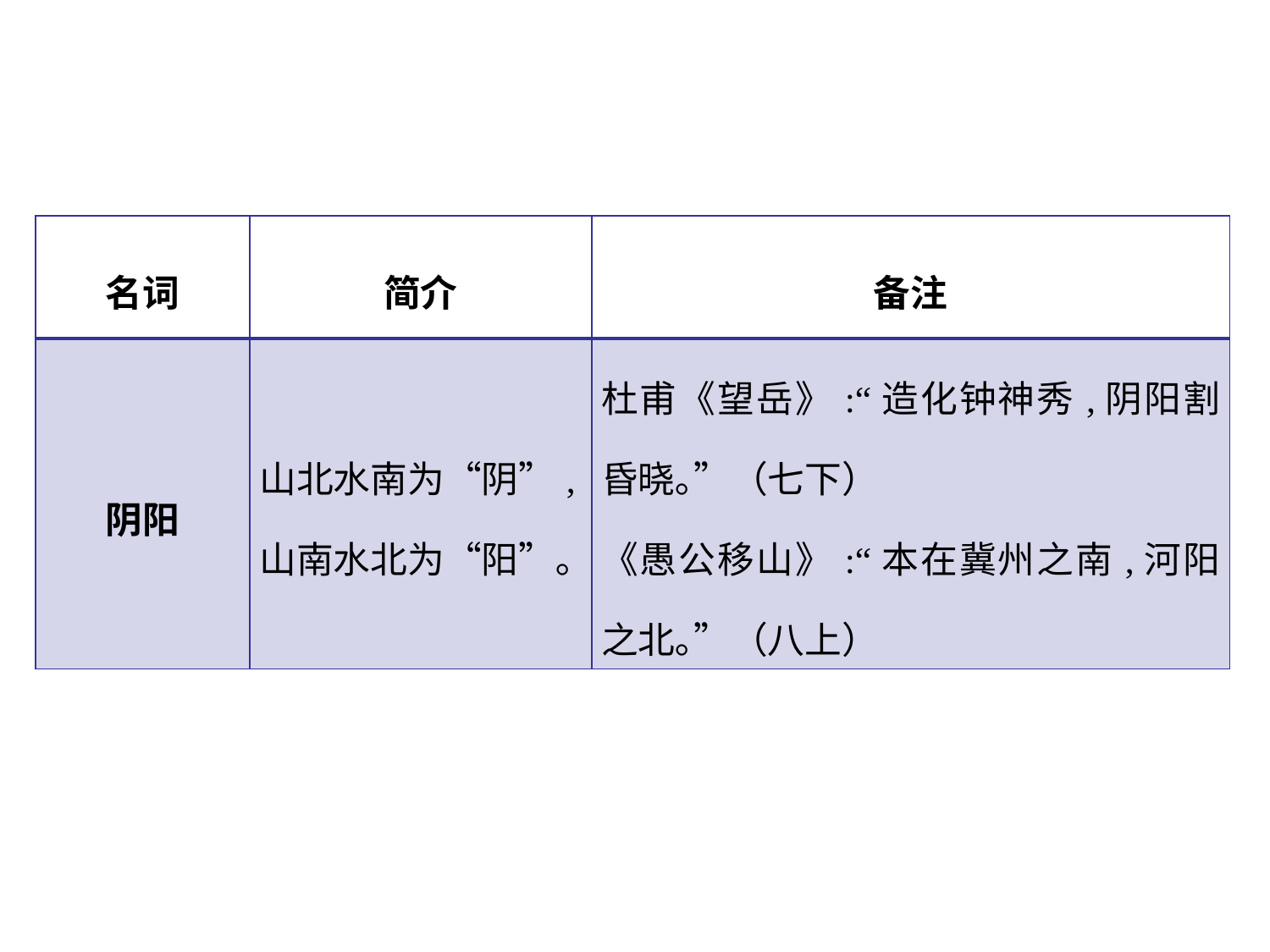

| 名词 | 简介 | 备注 |
| --- | --- | --- |
| 阴阳 | 山北水南为“阴”,山南水北为“阳”｡ | 杜甫《望岳》:“造化钟神秀,阴阳割昏晓｡”（七下） 《愚公移山》:“本在冀州之南,河阳之北｡”（八上） |